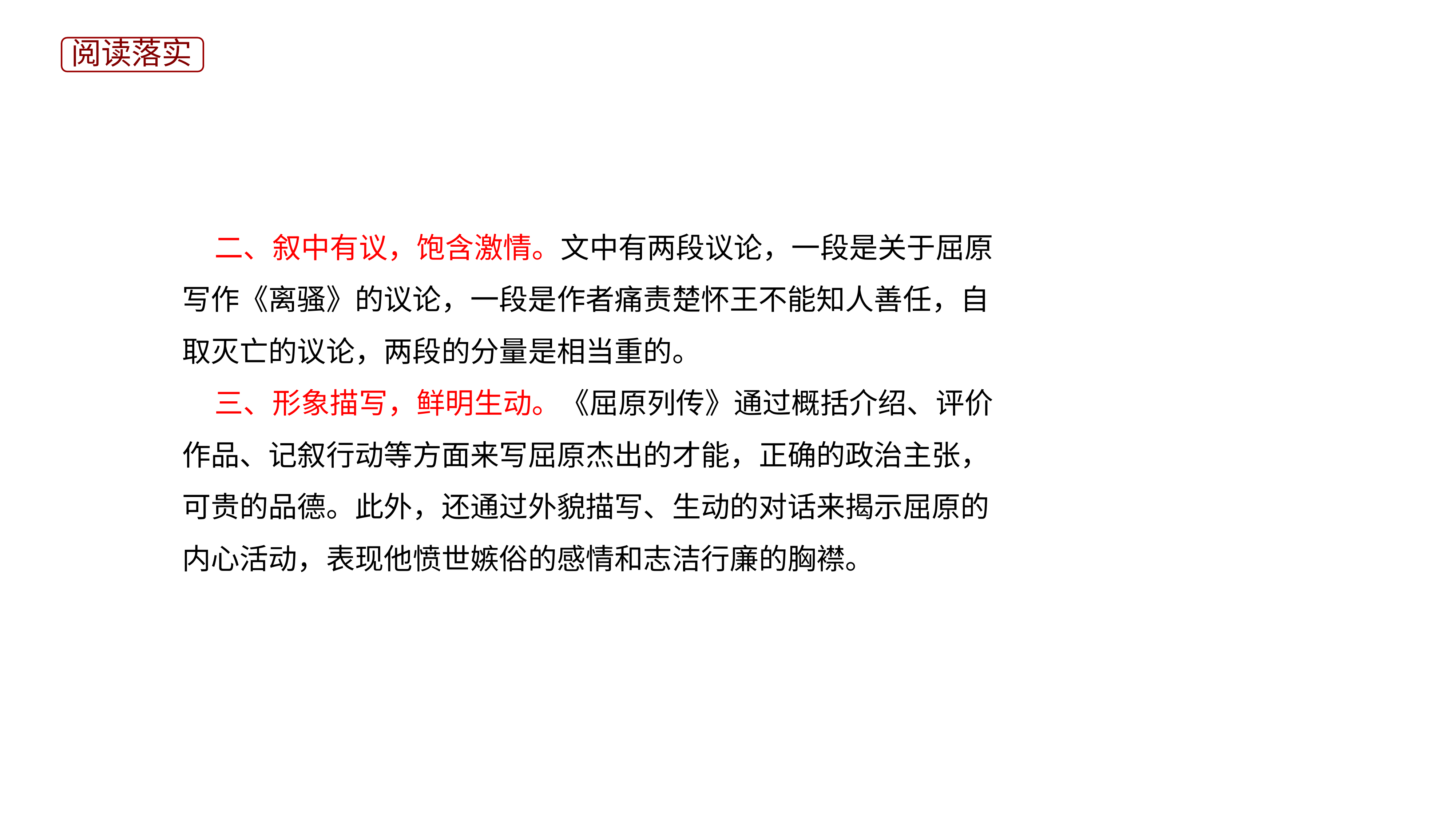

阅读落实

    二、叙中有议，饱含激情。文中有两段议论，一段是关于屈原写作《离骚》的议论，一段是作者痛责楚怀王不能知人善任，自取灭亡的议论，两段的分量是相当重的。
    三、形象描写，鲜明生动。《屈原列传》通过概括介绍、评价作品、记叙行动等方面来写屈原杰出的才能，正确的政治主张，可贵的品德。此外，还通过外貌描写、生动的对话来揭示屈原的内心活动，表现他愤世嫉俗的感情和志洁行廉的胸襟。